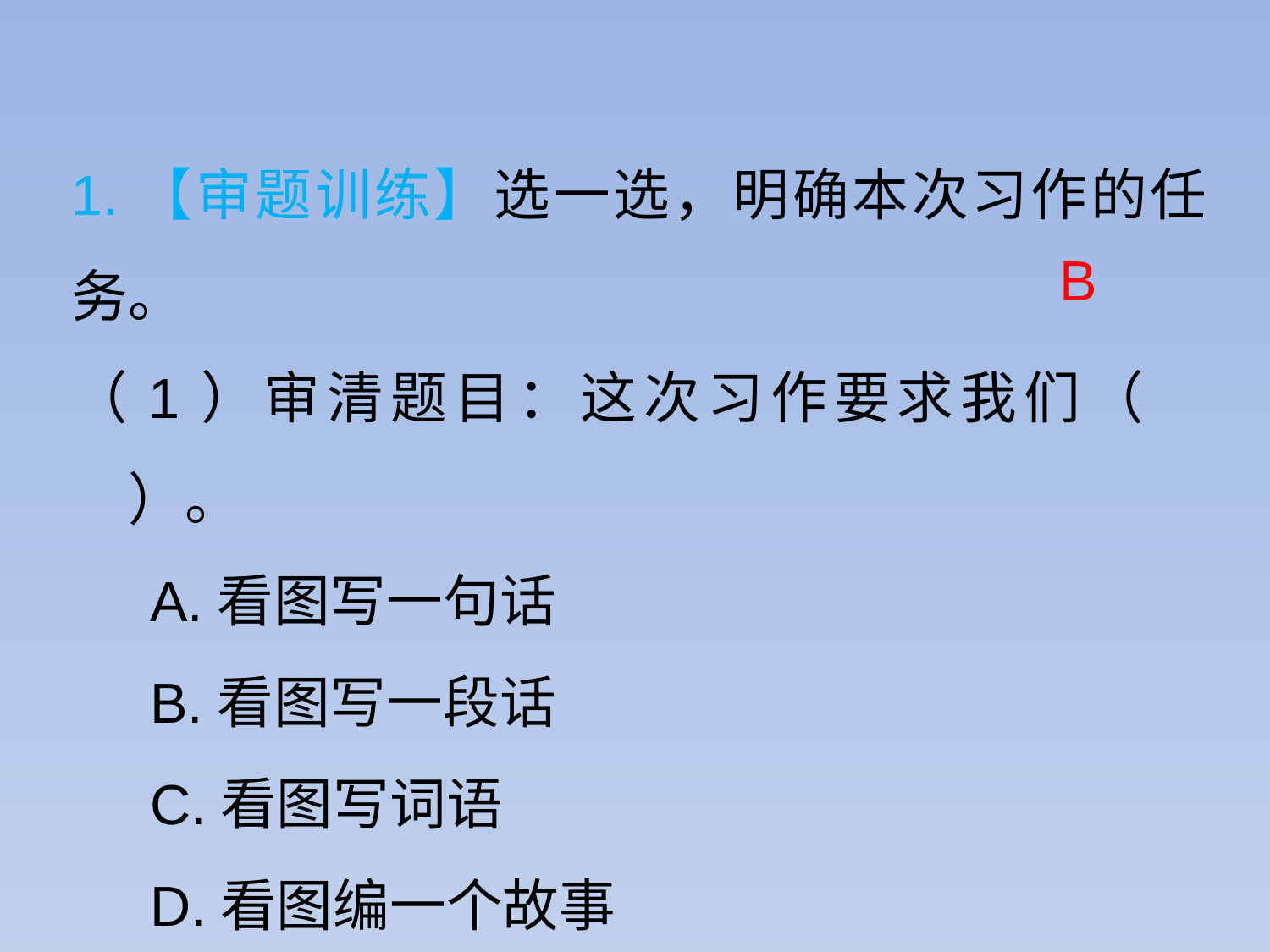

1.【审题训练】选一选，明确本次习作的任务。
（1）审清题目：这次习作要求我们（　　）。
     A.看图写一句话
     B.看图写一段话
     C.看图写词语
     D.看图编一个故事
B